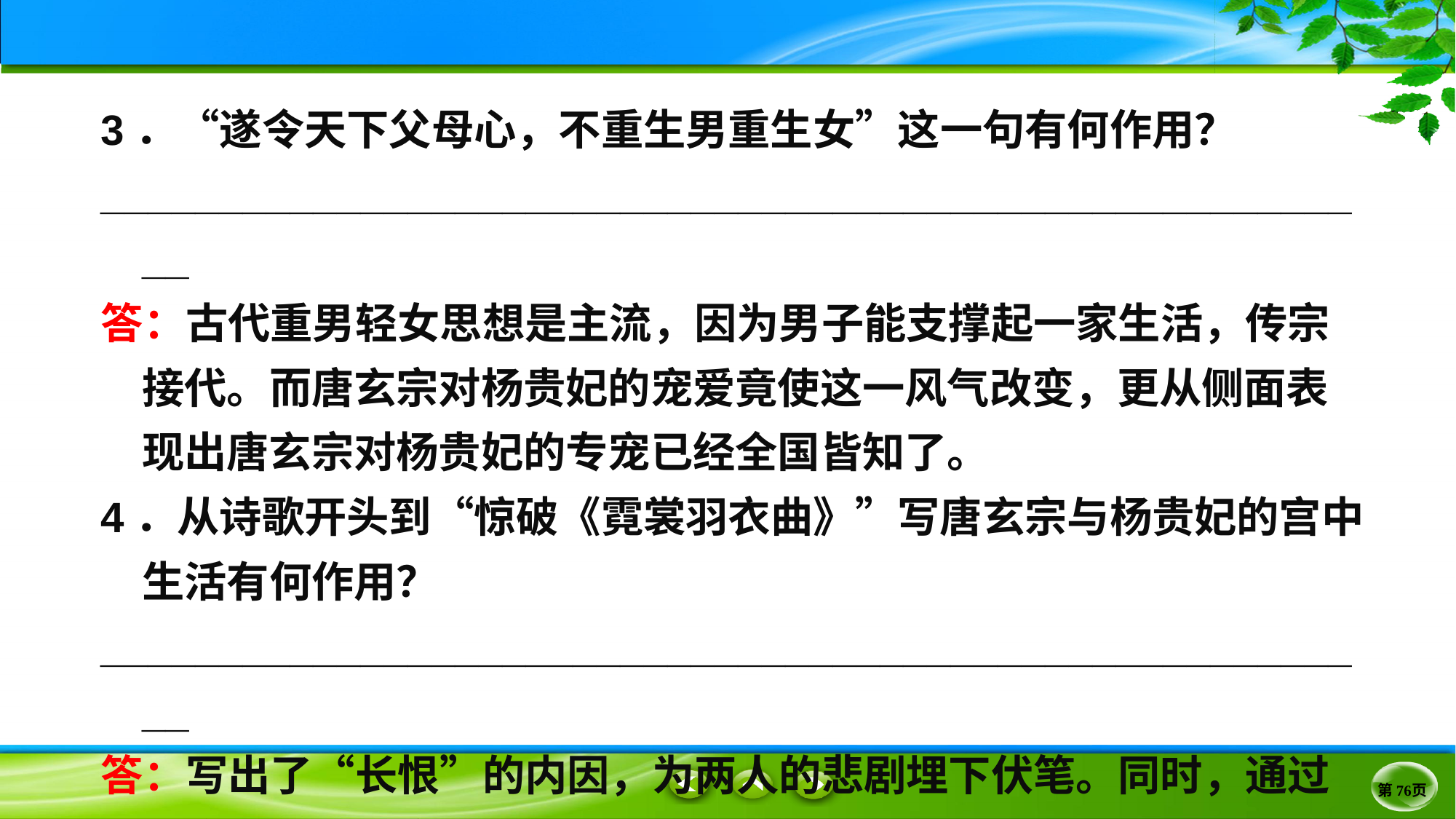

3．“遂令天下父母心，不重生男重生女”这一句有何作用？
_______________________________________________________
答：古代重男轻女思想是主流，因为男子能支撑起一家生活，传宗接代。而唐玄宗对杨贵妃的宠爱竟使这一风气改变，更从侧面表现出唐玄宗对杨贵妃的专宠已经全国皆知了。
4．从诗歌开头到“惊破《霓裳羽衣曲》”写唐玄宗与杨贵妃的宫中生活有何作用？
_______________________________________________________
答：写出了“长恨”的内因，为两人的悲剧埋下伏笔。同时，通过对宫中生活的实写，讽喻了君王。